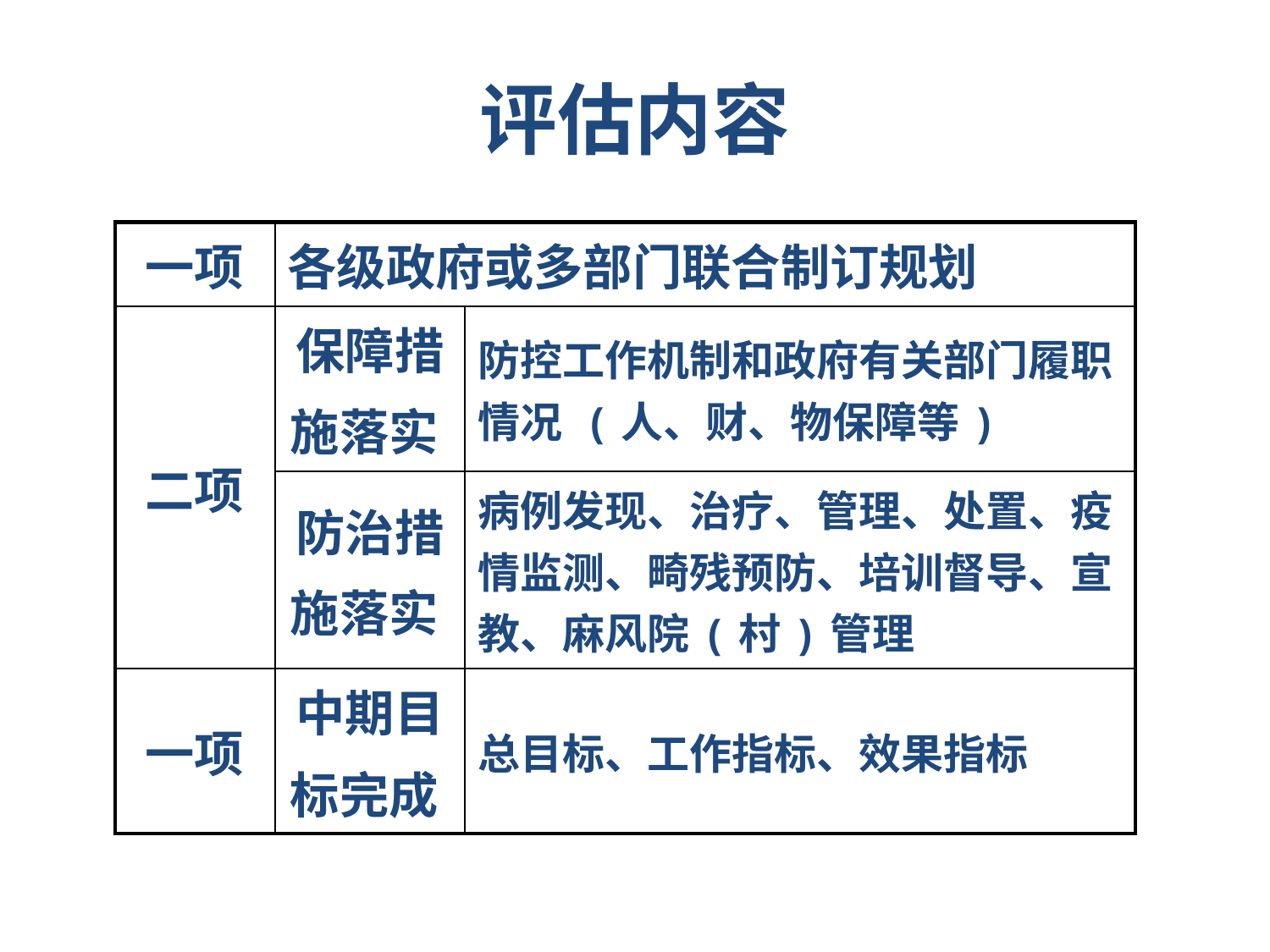

# 评估内容
| 一项 | 各级政府或多部门联合制订规划 |  |
| --- | --- | --- |
| 二项 | 保障措 施落实 | 防控工作机制和政府有关部门履职情况 (人、财、物保障等) |
|  | 防治措 施落实 | 病例发现、治疗、管理、处置、疫情监测、畸残预防、培训督导、宣教、麻风院(村)管理 |
| 一项 | 中期目 标完成 | 总目标、工作指标、效果指标 |